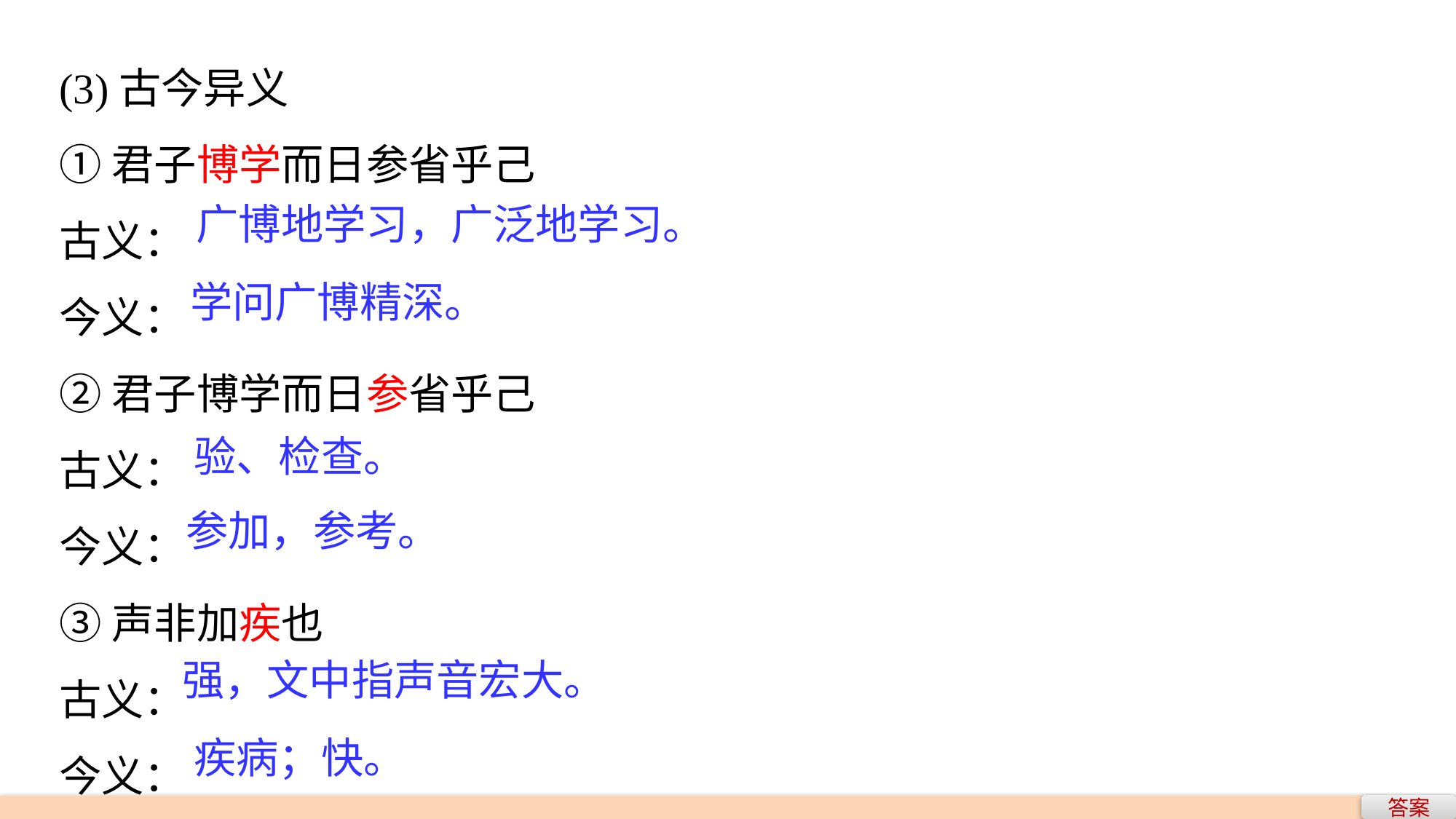

(3)古今异义
①君子博学而日参省乎己
古义：
今义：
②君子博学而日参省乎己
古义：
今义：
③声非加疾也
古义：
今义：
广博地学习，广泛地学习。
学问广博精深。
验、检查。
参加，参考。
强，文中指声音宏大。
疾病；快。
答案